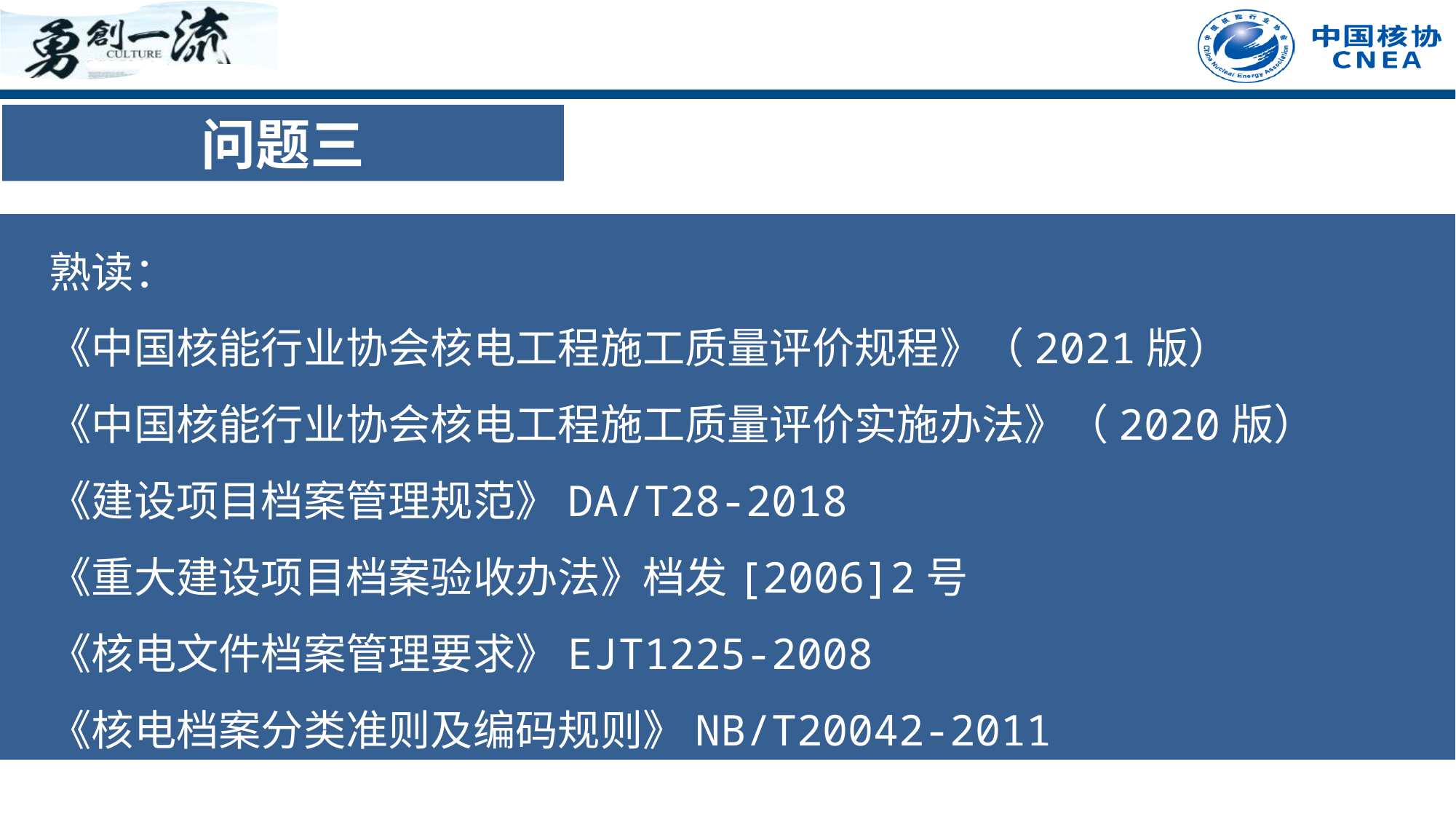

问题三
   熟读：
   《中国核能行业协会核电工程施工质量评价规程》（2021版）
   《中国核能行业协会核电工程施工质量评价实施办法》（2020版）
   《建设项目档案管理规范》DA/T28-2018
   《重大建设项目档案验收办法》档发[2006]2号
   《核电文件档案管理要求》EJT1225-2008
   《核电档案分类准则及编码规则》NB/T20042-2011